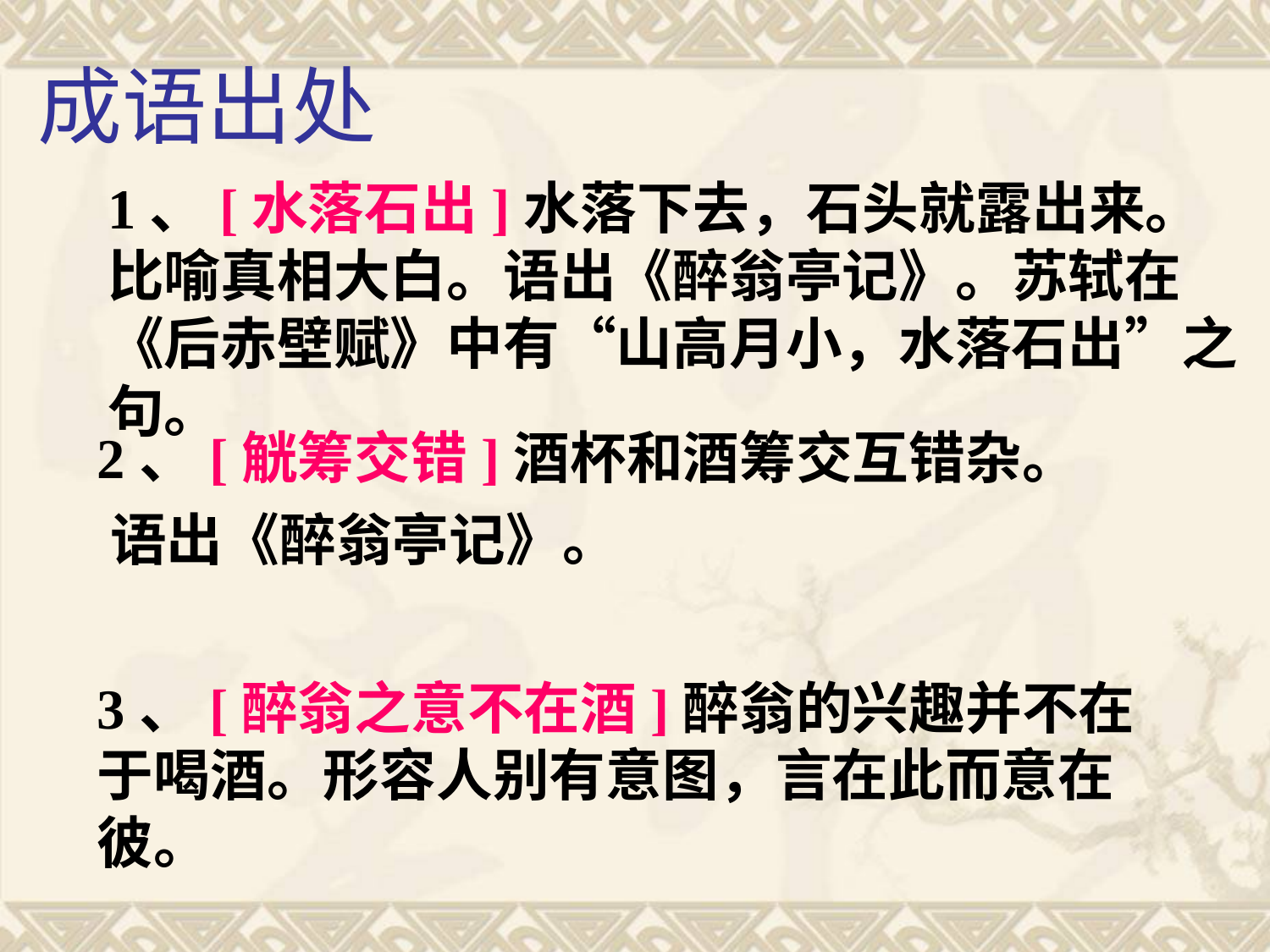

成语出处
1、[水落石出]水落下去，石头就露出来。比喻真相大白。语出《醉翁亭记》。苏轼在《后赤壁赋》中有“山高月小，水落石出”之句。
2、[觥筹交错]酒杯和酒筹交互错杂。      语出《醉翁亭记》。
3、[醉翁之意不在酒]醉翁的兴趣并不在于喝酒。形容人别有意图，言在此而意在彼。